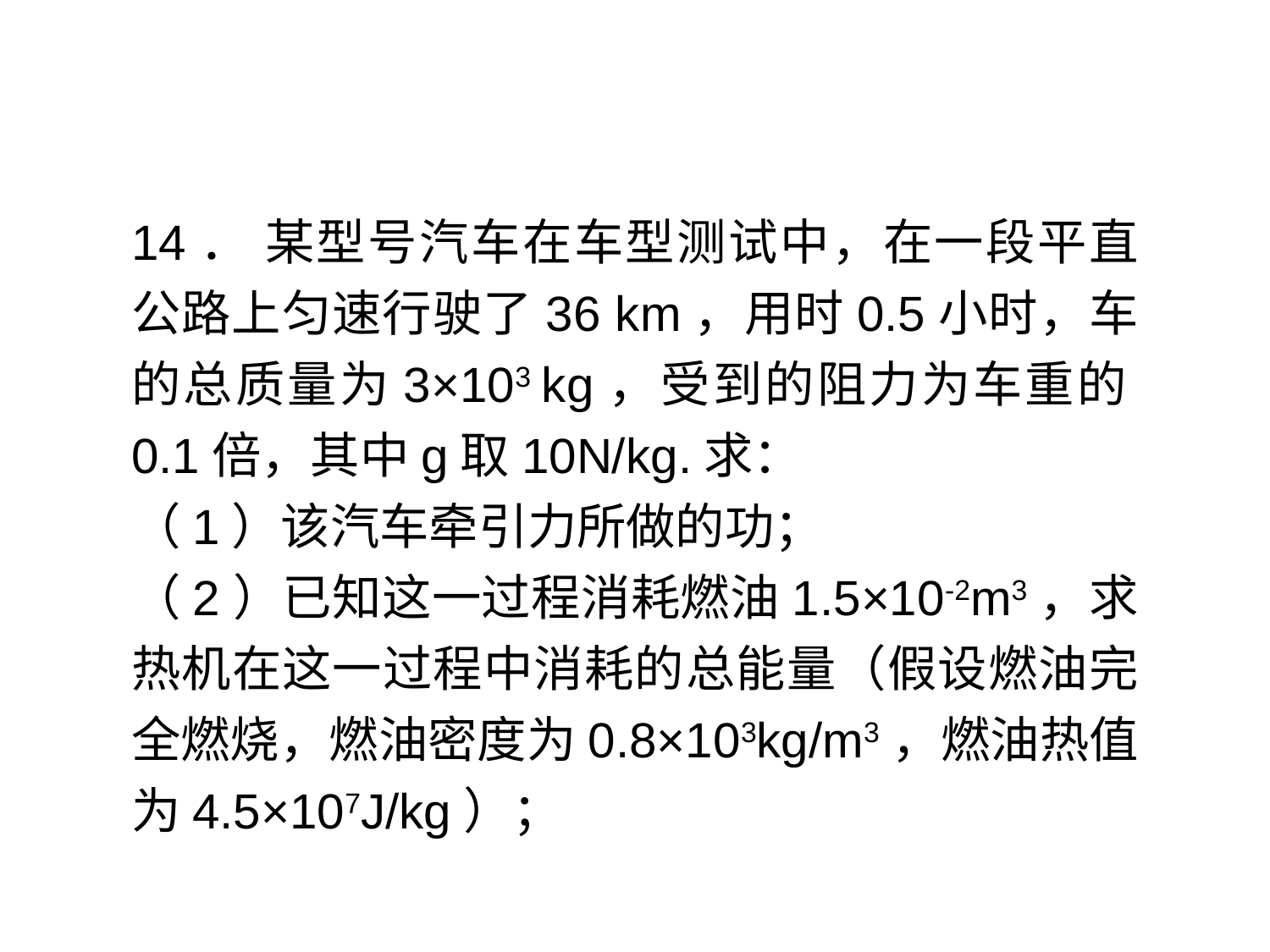

14． 某型号汽车在车型测试中，在一段平直公路上匀速行驶了36 km，用时0.5小时，车的总质量为3×103 kg，受到的阻力为车重的0.1倍，其中g取10N/kg.求：
（1）该汽车牵引力所做的功；
（2）已知这一过程消耗燃油1.5×10-2m3，求热机在这一过程中消耗的总能量（假设燃油完全燃烧，燃油密度为0.8×103kg/m3，燃油热值为4.5×107J/kg）；